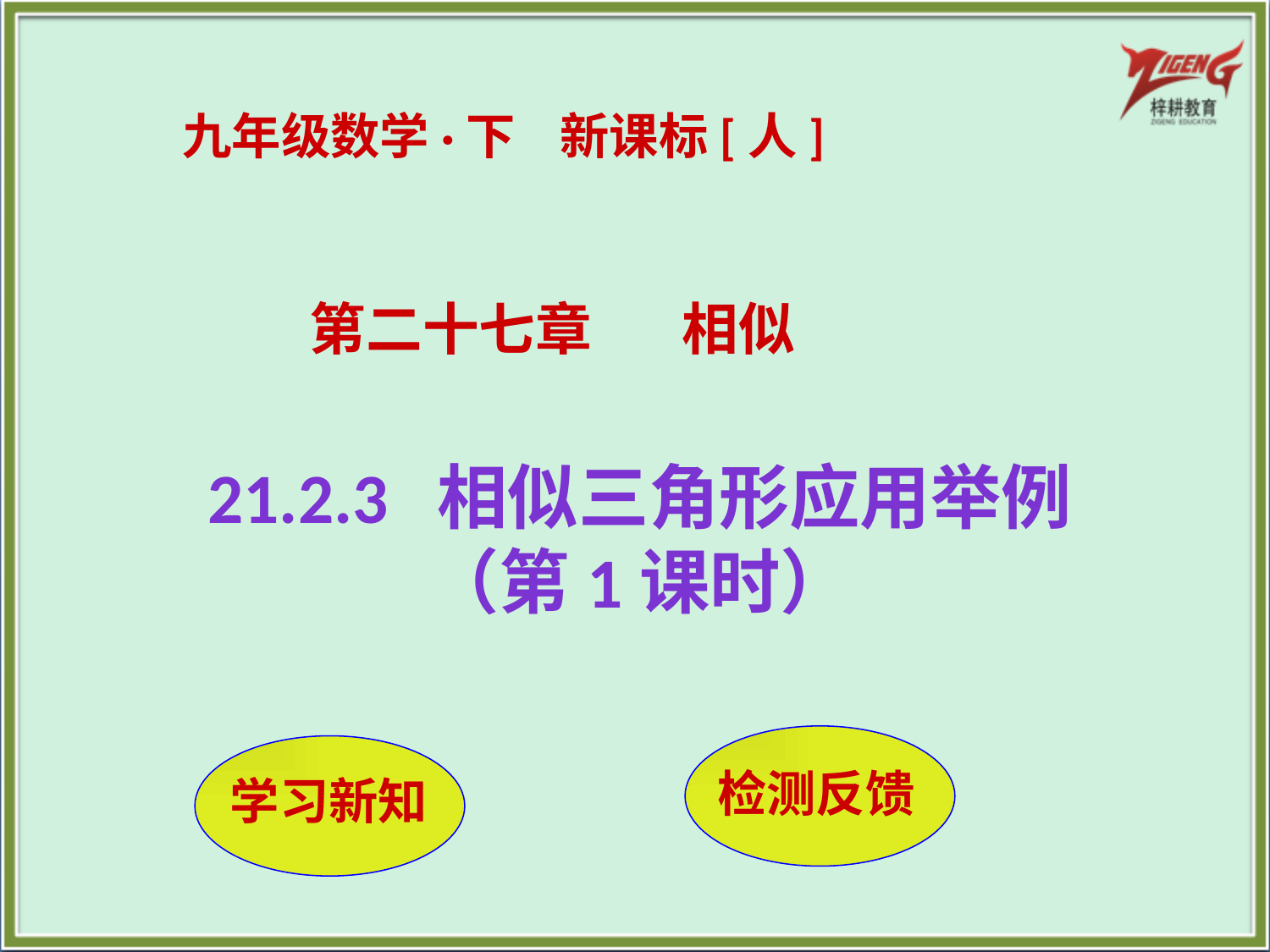

九年级数学·下    新课标[人]
  第二十七章       相似
21.2.3  相似三角形应用举例（第1课时）

检测反馈

 学习新知